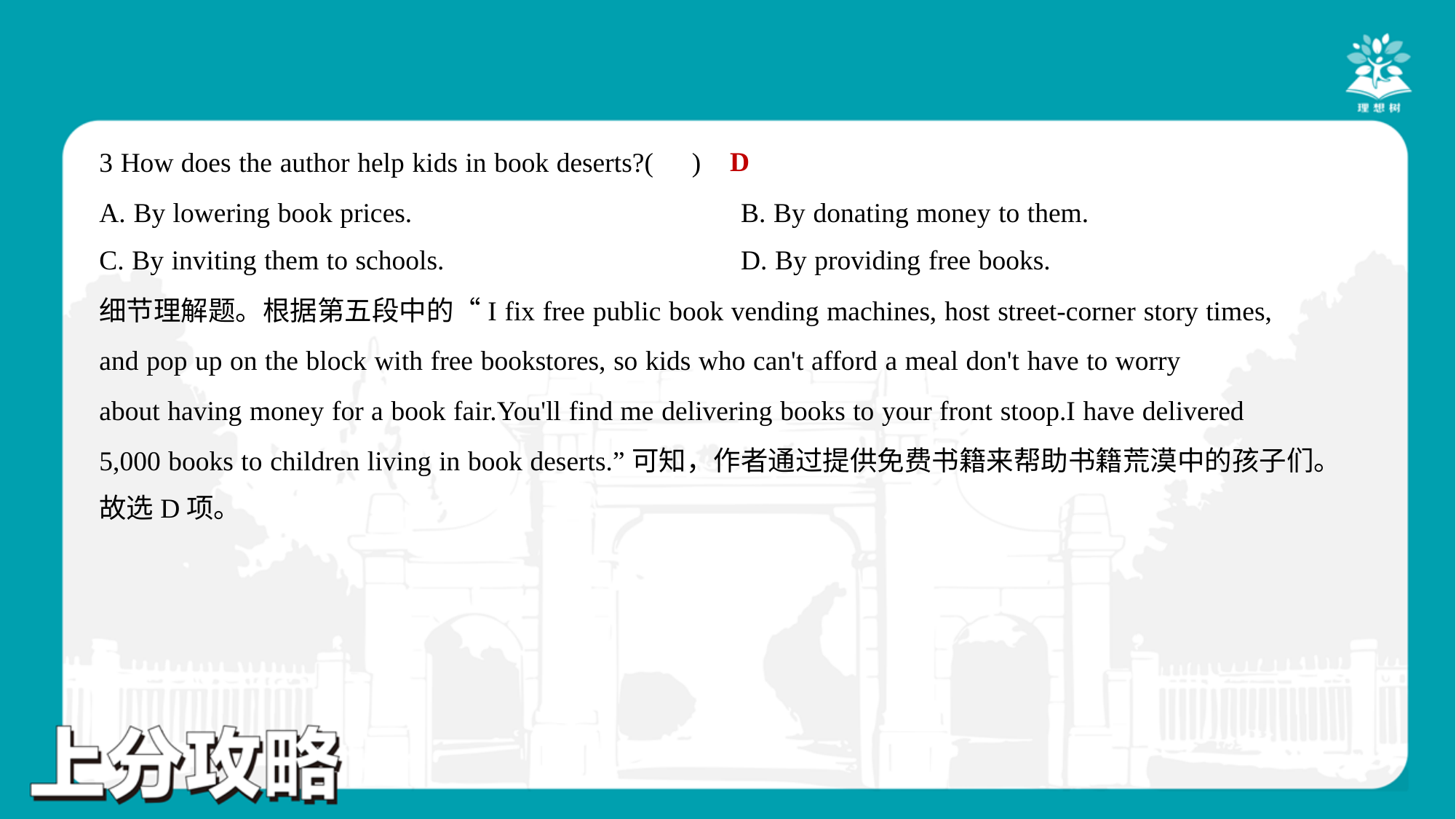

D
3 How does the author help kids in book deserts?(     )
A. By lowering book prices.	B. By donating money to them.
C. By inviting them to schools.	D. By providing free books.
细节理解题。根据第五段中的“I fix free public book vending machines, host street-corner story times,
and pop up on the block with free bookstores, so kids who can't afford a meal don't have to worry
about having money for a book fair.You'll find me delivering books to your front stoop.I have delivered
5,000 books to children living in book deserts.”可知，作者通过提供免费书籍来帮助书籍荒漠中的孩子们。
故选D项。